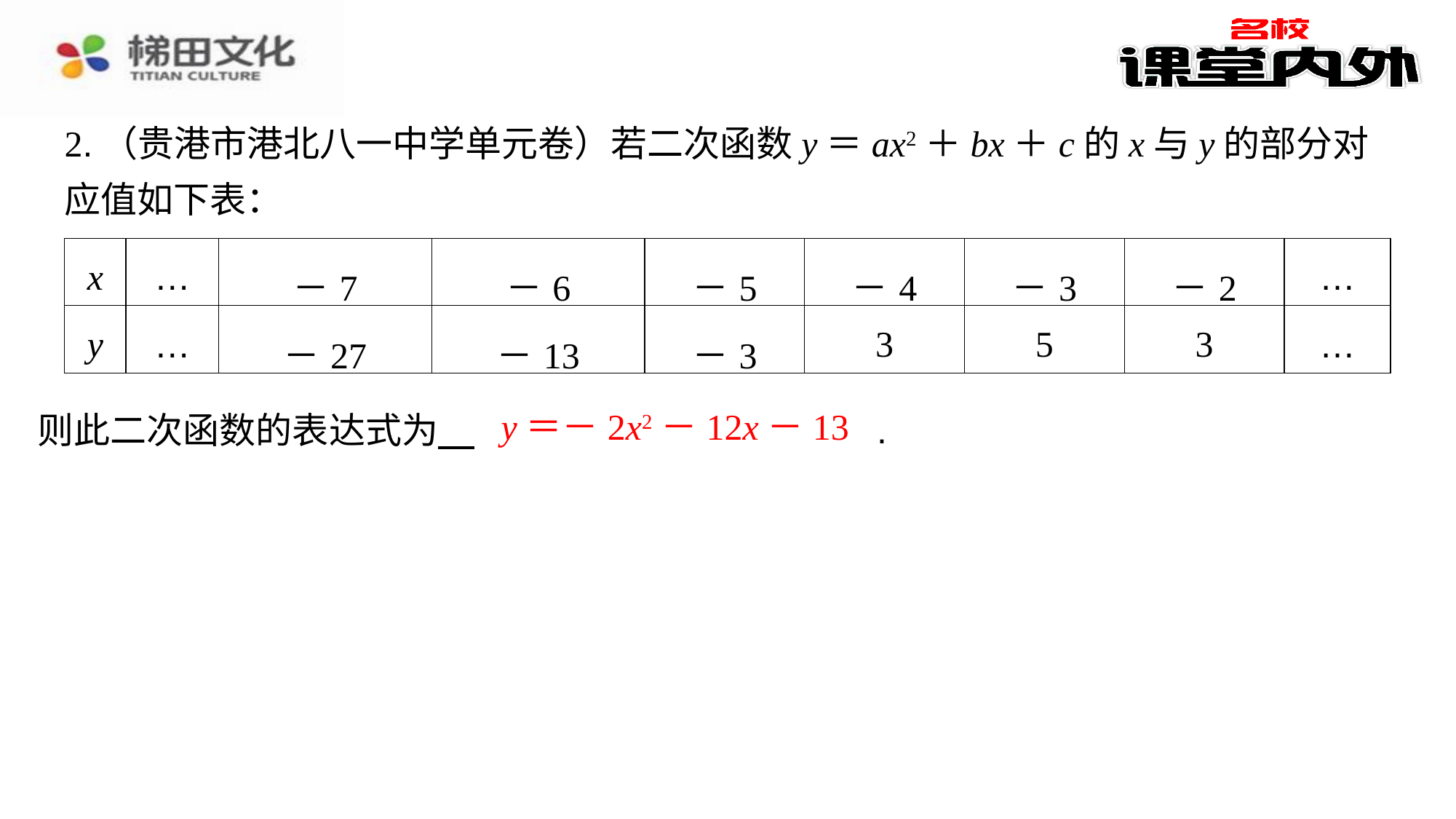

2.（贵港市港北八一中学单元卷）若二次函数y＝ax2＋bx＋c的x与y的部分对应值如下表：
| x | … | －7 | －6 | －5 | －4 | －3 | －2 | … |
| --- | --- | --- | --- | --- | --- | --- | --- | --- |
| y | … | －27 | －13 | －3 | 3 | 5 | 3 | … |
y＝－2x2－12x－13
则此二次函数的表达式为 　y＝－2x2－12x－13　⁠.